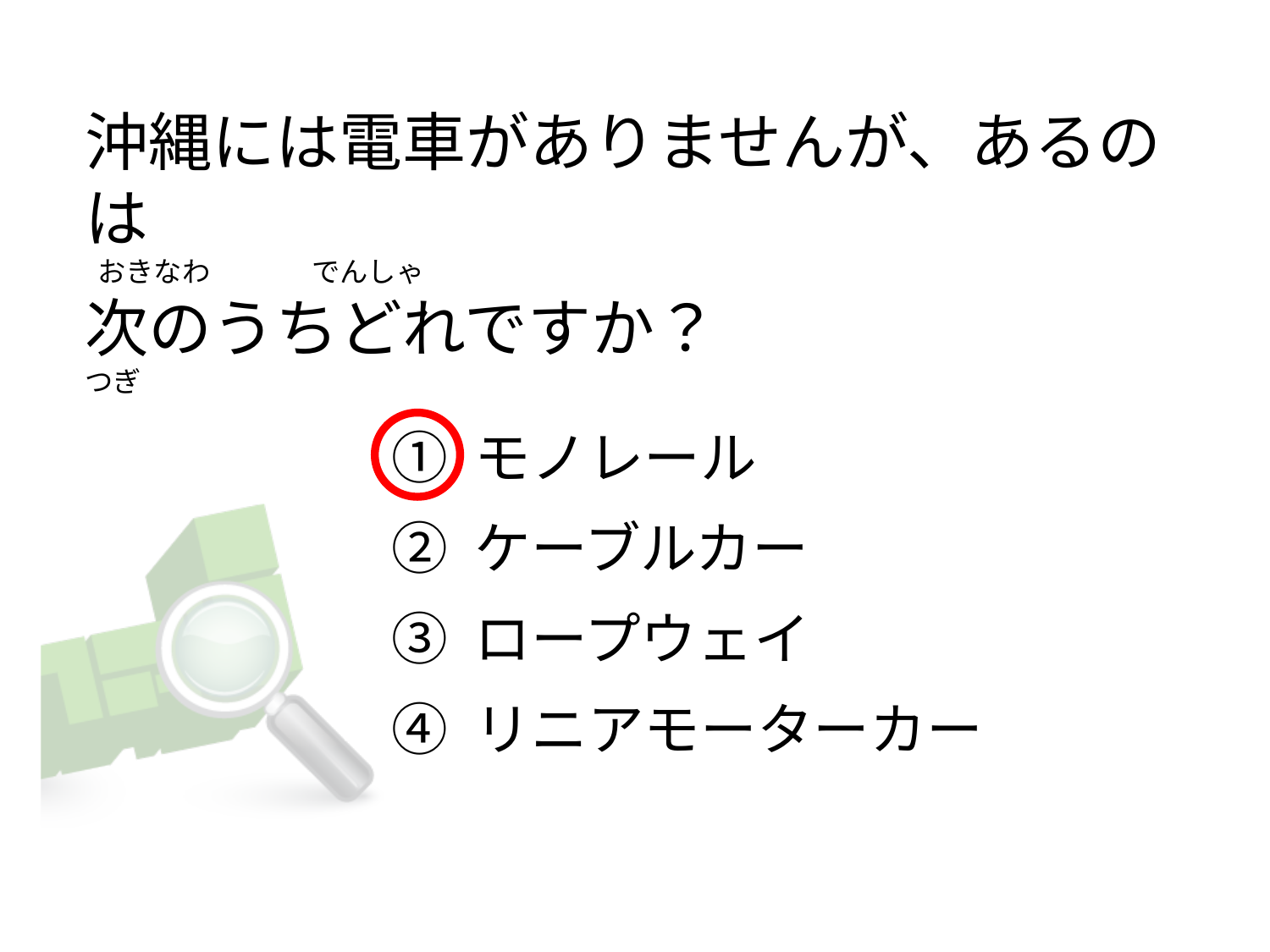

# 沖縄には電車がありませんが、あるのは   おきなわ                でんしゃ 次のうちどれですか？ つぎ

① モノレール
② ケーブルカー
③ ロープウェイ
④ リニアモーターカー